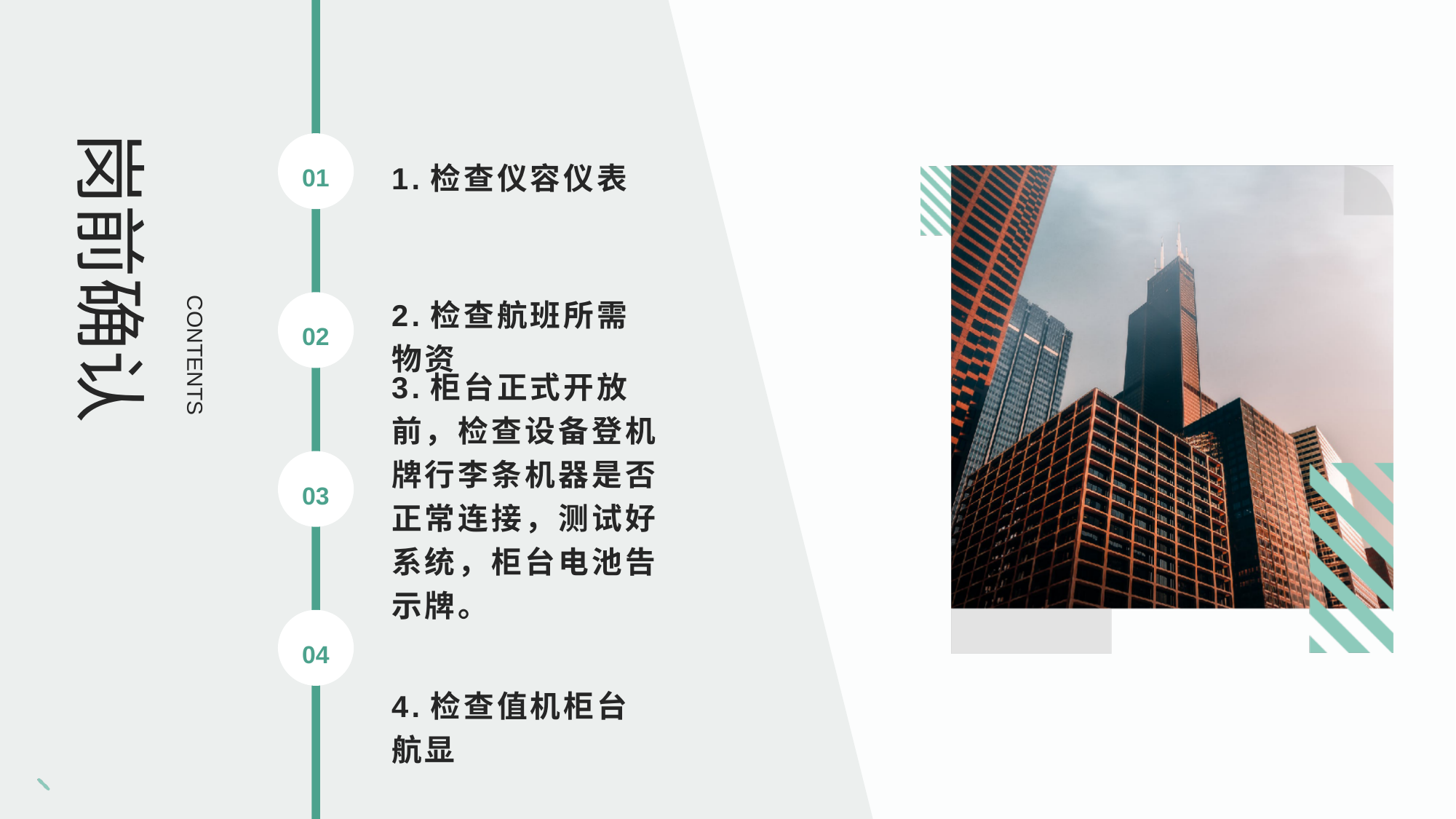

岗前确认
1.检查仪容仪表
01
2.检查航班所需物资
CONTENTS
02
3.柜台正式开放前，检查设备登机牌行李条机器是否正常连接，测试好系统，柜台电池告示牌。
03
04
4.检查值机柜台航显